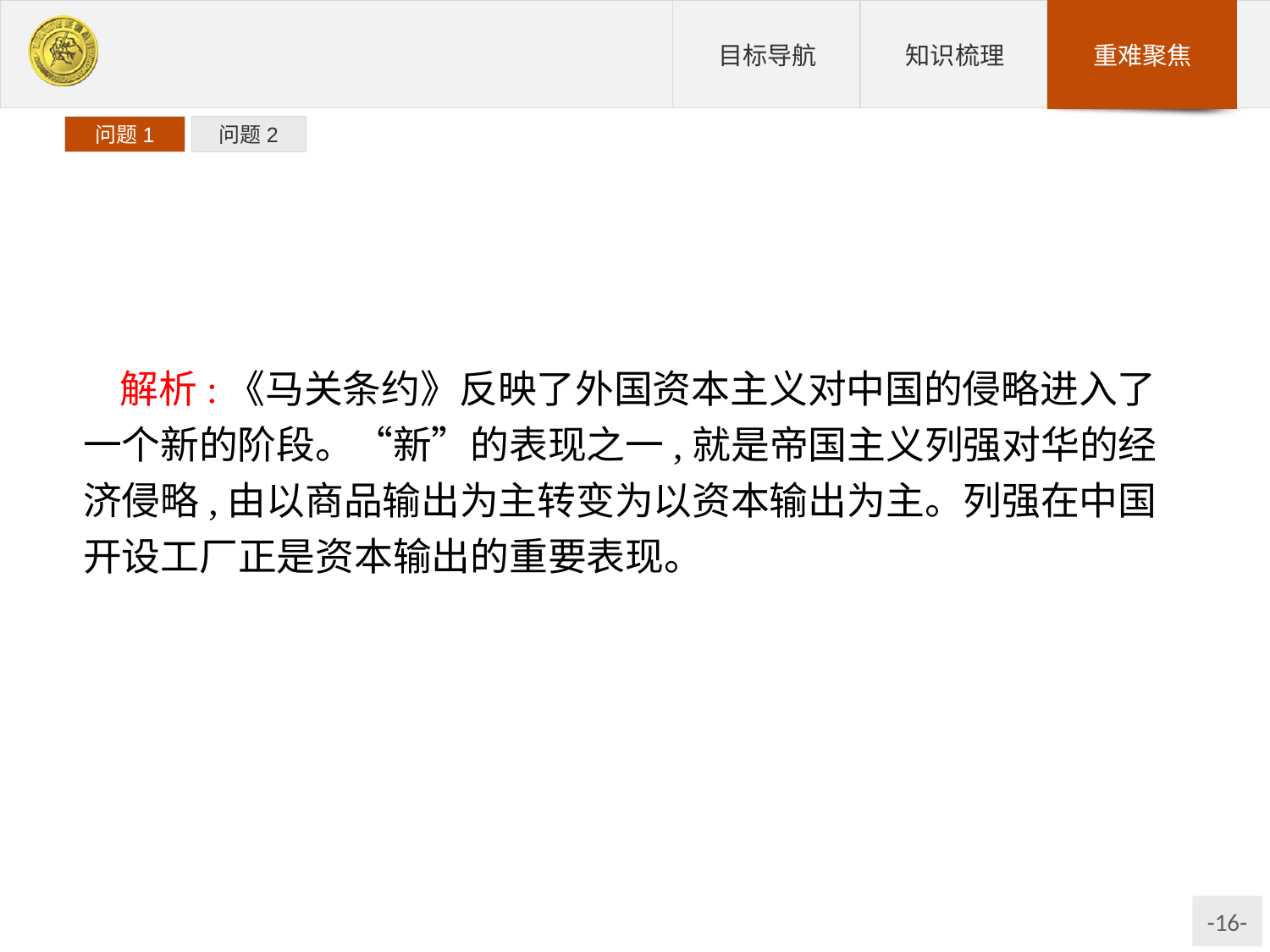

问题1
问题2
解析:《马关条约》反映了外国资本主义对中国的侵略进入了一个新的阶段。“新”的表现之一,就是帝国主义列强对华的经济侵略,由以商品输出为主转变为以资本输出为主。列强在中国开设工厂正是资本输出的重要表现。
答案:D